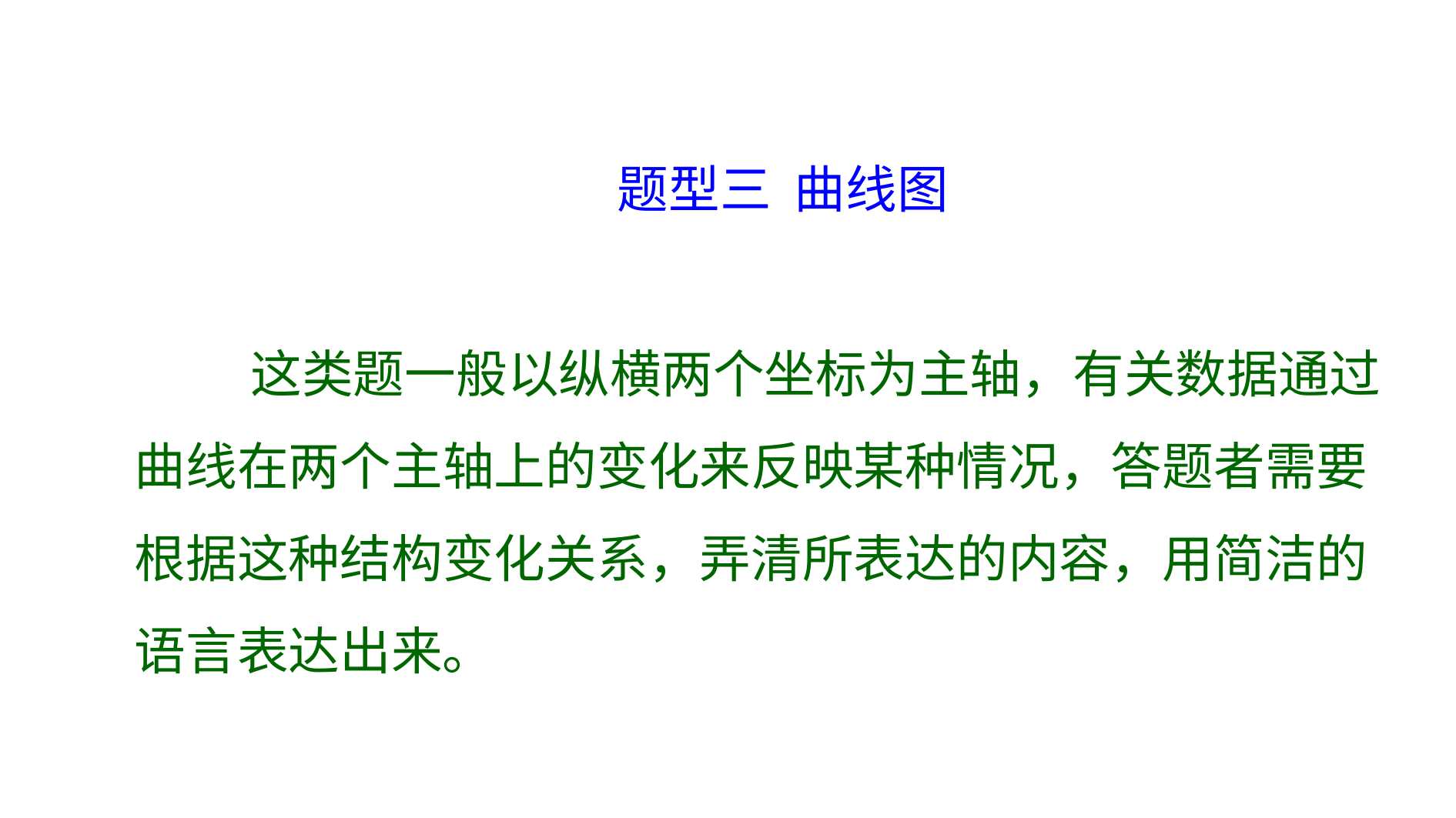

题型三  曲线图

         这类题一般以纵横两个坐标为主轴，有关数据通过曲线在两个主轴上的变化来反映某种情况，答题者需要根据这种结构变化关系，弄清所表达的内容，用简洁的语言表达出来。